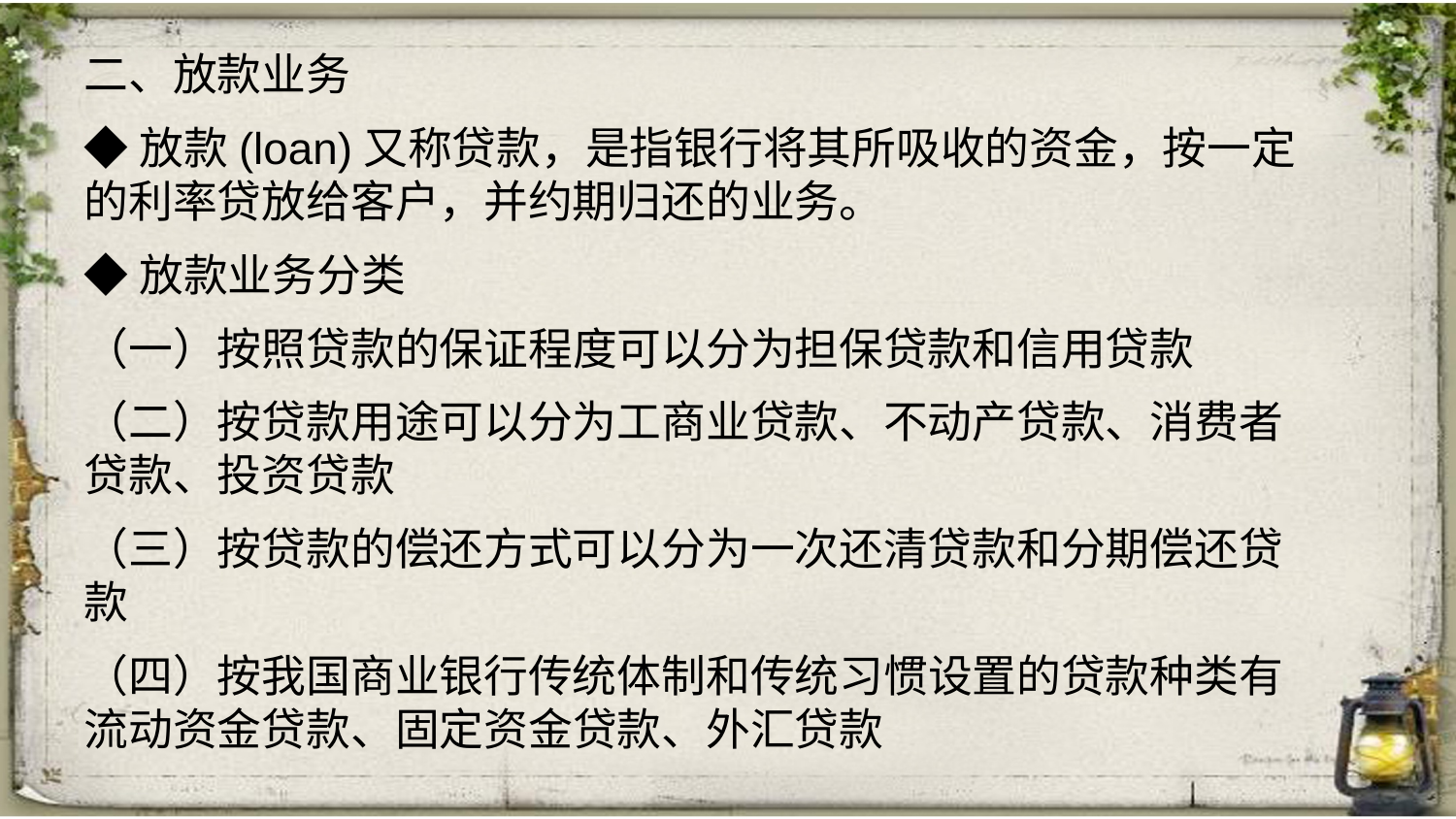

二、放款业务
◆放款(loan)又称贷款，是指银行将其所吸收的资金，按一定的利率贷放给客户，并约期归还的业务。
◆放款业务分类
（一）按照贷款的保证程度可以分为担保贷款和信用贷款
（二）按贷款用途可以分为工商业贷款、不动产贷款、消费者贷款、投资贷款
（三）按贷款的偿还方式可以分为一次还清贷款和分期偿还贷款
（四）按我国商业银行传统体制和传统习惯设置的贷款种类有流动资金贷款、固定资金贷款、外汇贷款